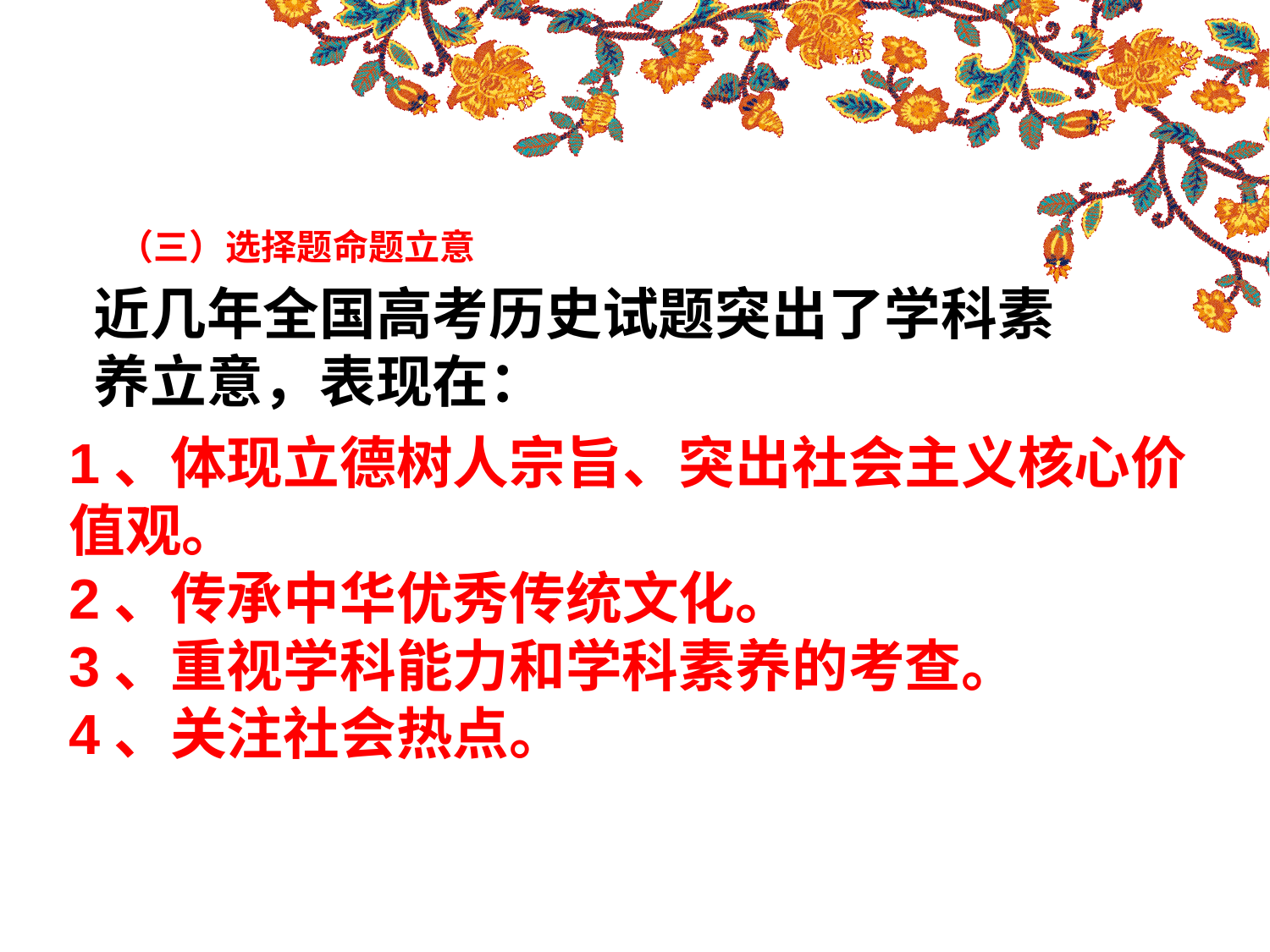

# （三）选择题命题立意
近几年全国高考历史试题突出了学科素养立意，表现在：
1、体现立德树人宗旨、突出社会主义核心价值观。
2、传承中华优秀传统文化。
3、重视学科能力和学科素养的考查。
4、关注社会热点。